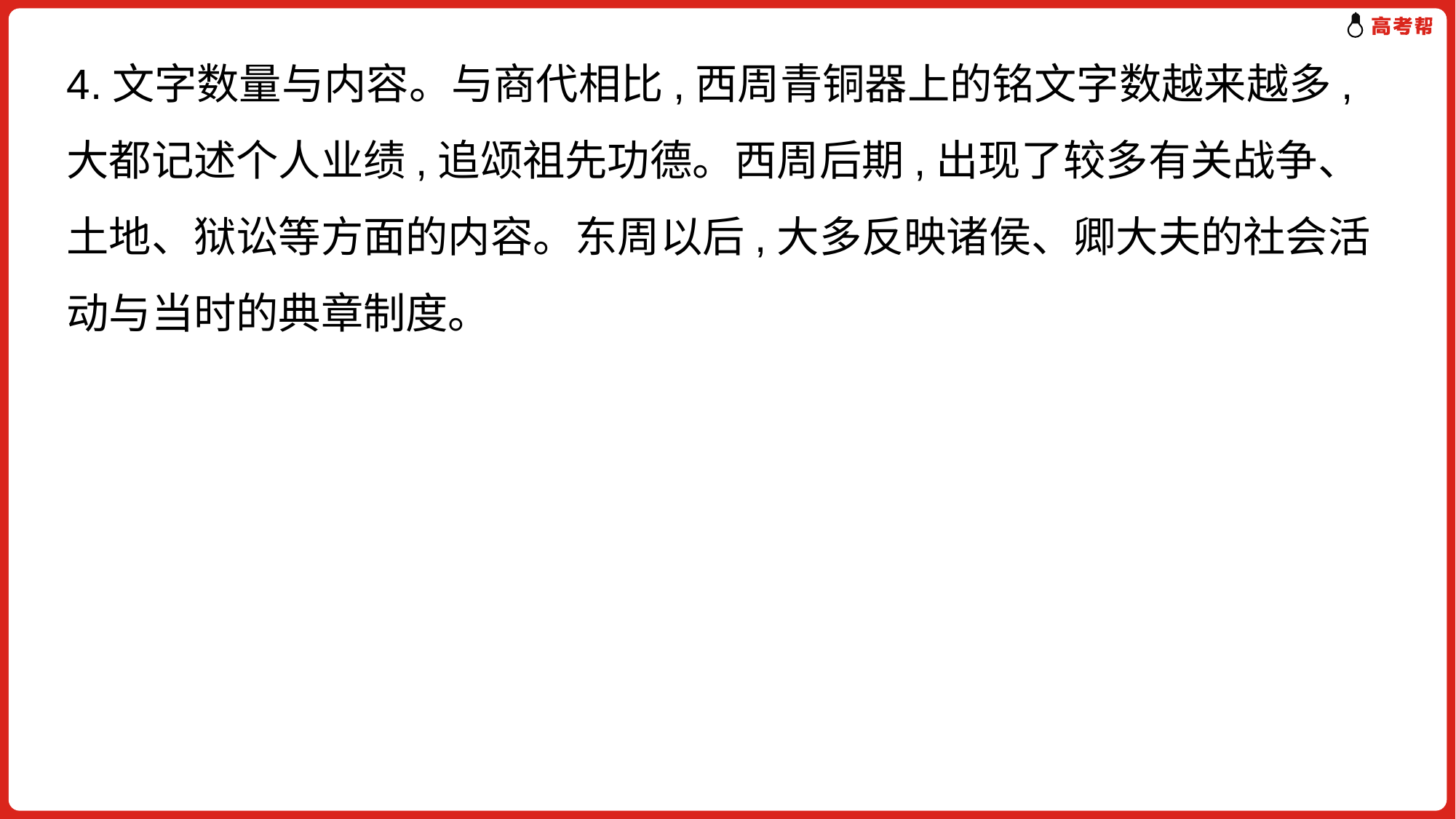

4.文字数量与内容。与商代相比,西周青铜器上的铭文字数越来越多,大都记述个人业绩,追颂祖先功德。西周后期,出现了较多有关战争、土地、狱讼等方面的内容。东周以后,大多反映诸侯、卿大夫的社会活动与当时的典章制度。